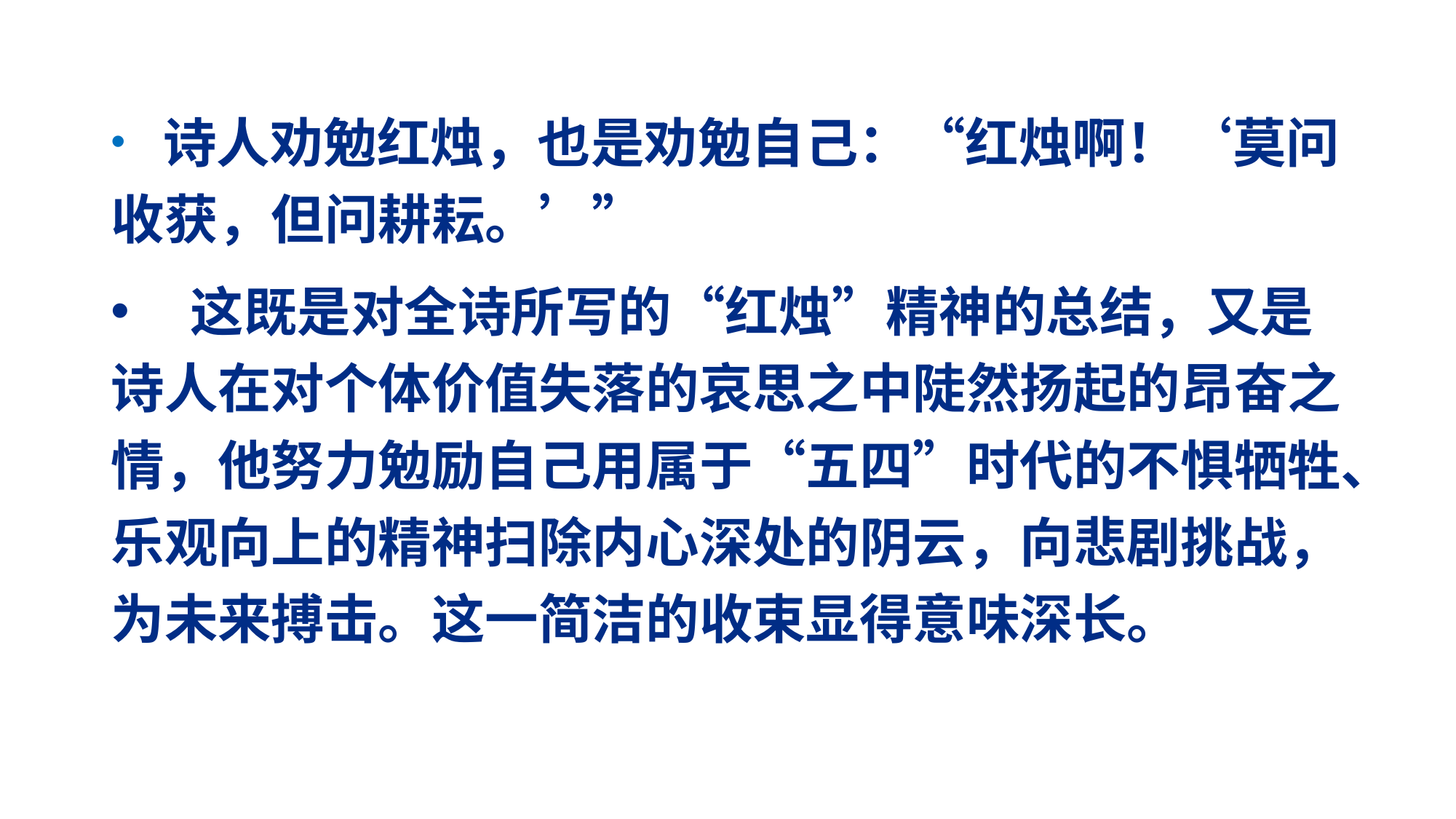

诗人劝勉红烛，也是劝勉自己：“红烛啊！‘莫问收获，但问耕耘。’”
    这既是对全诗所写的“红烛”精神的总结，又是诗人在对个体价值失落的哀思之中陡然扬起的昂奋之情，他努力勉励自己用属于“五四”时代的不惧牺牲、乐观向上的精神扫除内心深处的阴云，向悲剧挑战，为未来搏击。这一简洁的收束显得意味深长。